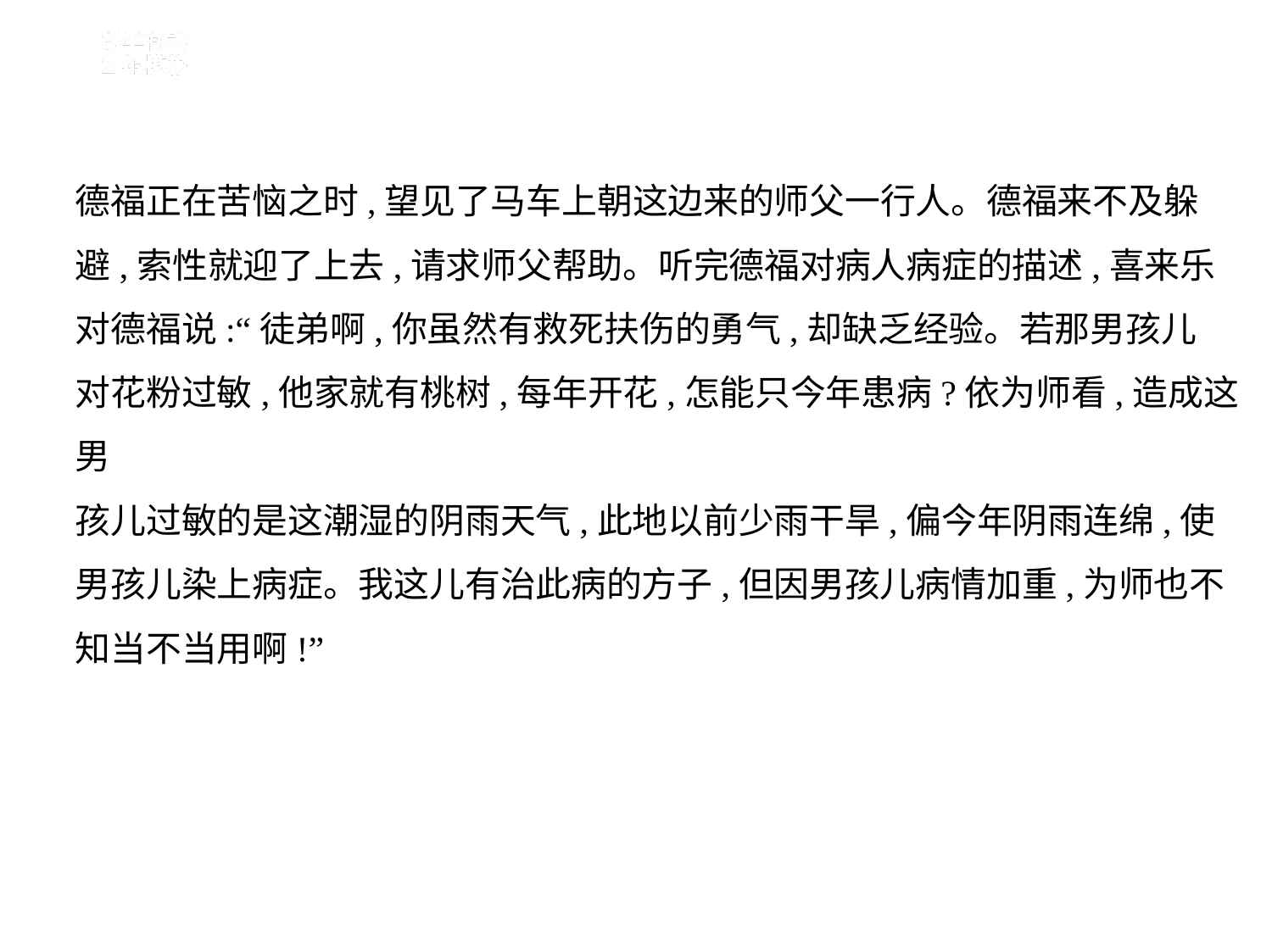

德福正在苦恼之时,望见了马车上朝这边来的师父一行人。德福来不及躲
避,索性就迎了上去,请求师父帮助。听完德福对病人病症的描述,喜来乐
对德福说:“徒弟啊,你虽然有救死扶伤的勇气,却缺乏经验。若那男孩儿
对花粉过敏,他家就有桃树,每年开花,怎能只今年患病?依为师看,造成这男
孩儿过敏的是这潮湿的阴雨天气,此地以前少雨干旱,偏今年阴雨连绵,使
男孩儿染上病症。我这儿有治此病的方子,但因男孩儿病情加重,为师也不
知当不当用啊!”